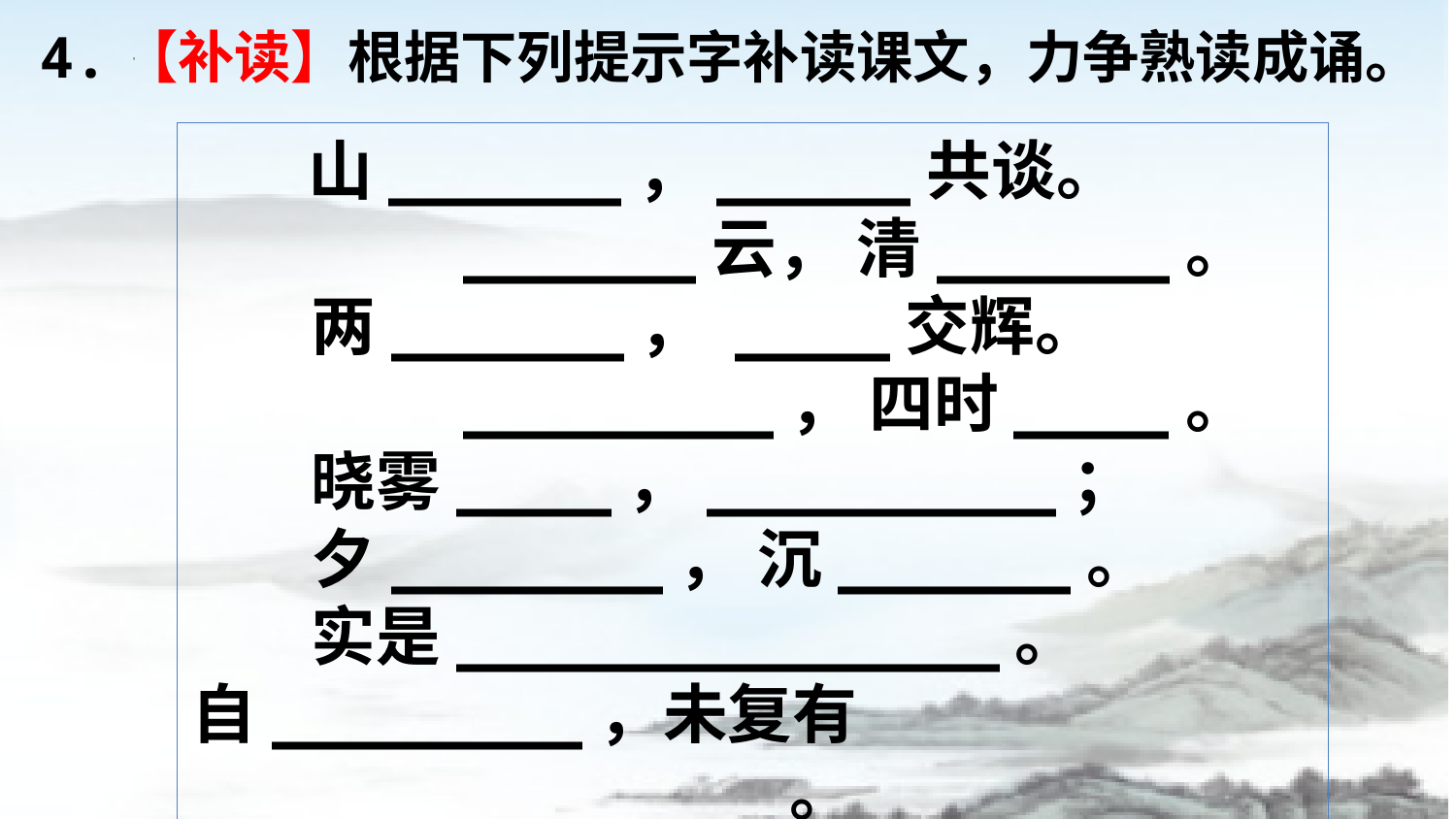

4.【补读】根据下列提示字补读课文，力争熟读成诵。

        山______，_____共谈。
       ______云， 清______。
       两______， ____交辉。
       ________， 四时____。
       晓雾____，_________；
       夕_______， 沉______。
       实是______________。
自________，未复有_______________。